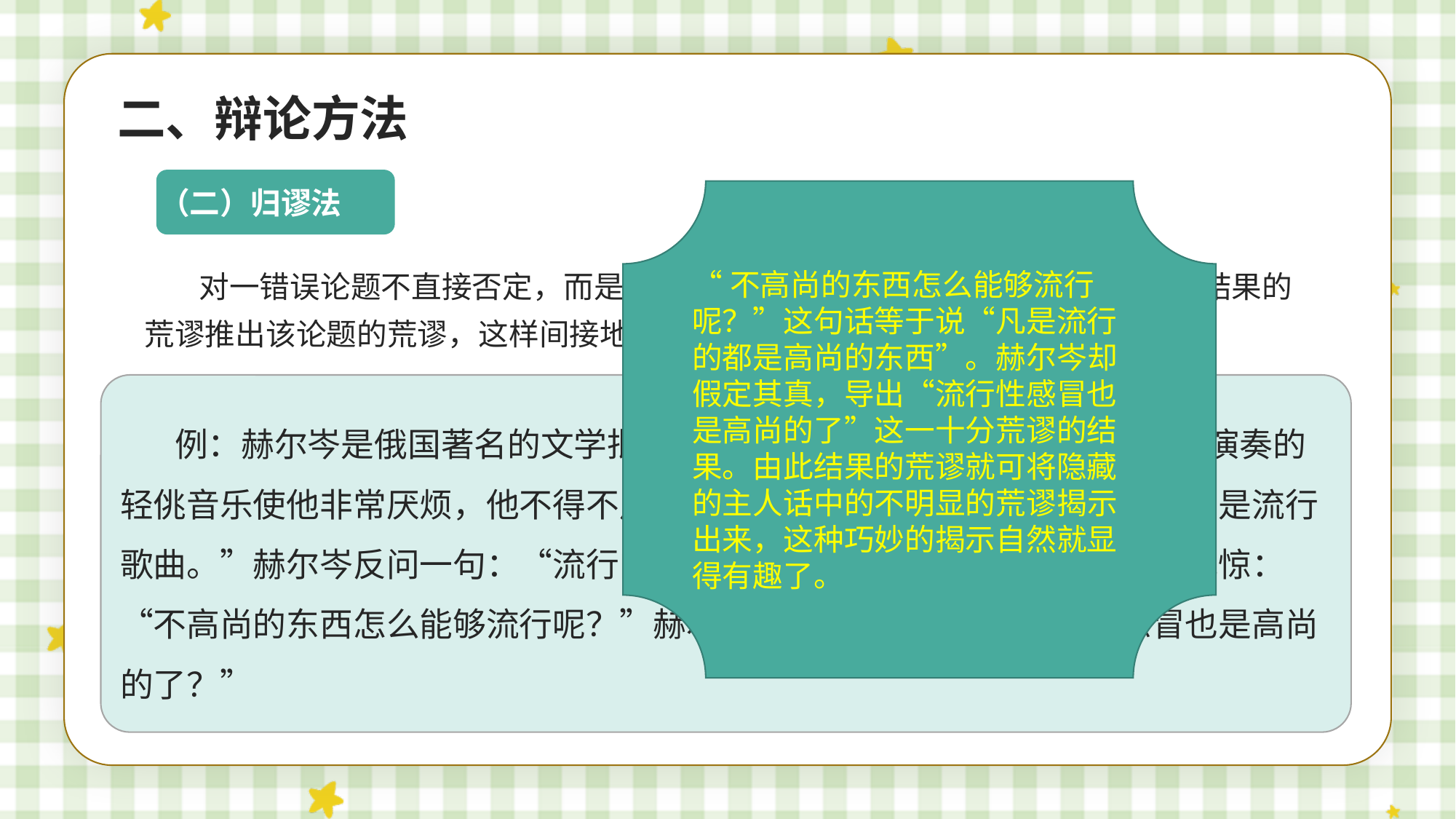

二、辩论方法
（二）归谬法
“不高尚的东西怎么能够流行呢？”这句话等于说“凡是流行的都是高尚的东西”。赫尔岑却假定其真，导出“流行性感冒也是高尚的了”这一十分荒谬的结果。由此结果的荒谬就可将隐藏的主人话中的不明显的荒谬揭示出来，这种巧妙的揭示自然就显得有趣了。
对一错误论题不直接否定，而是先假定其真，然后据此导出荒谬的结果，由结果的荒谬推出该论题的荒谬，这样间接地否定错误论题的论证手法就叫归谬法。
例：赫尔岑是俄国著名的文学批评家。他有一次参加一个晚会，晚会上演奏的轻佻音乐使他非常厌烦，他不得不用手捂住耳朵。主人向他解释：“演奏的是流行歌曲。”赫尔岑反问一句：“流行的乐曲就是高尚的吗？”主人听了很是吃惊：“不高尚的东西怎么能够流行呢？”赫尔岑笑着说：“那么，流行性感冒也是高尚的了？”